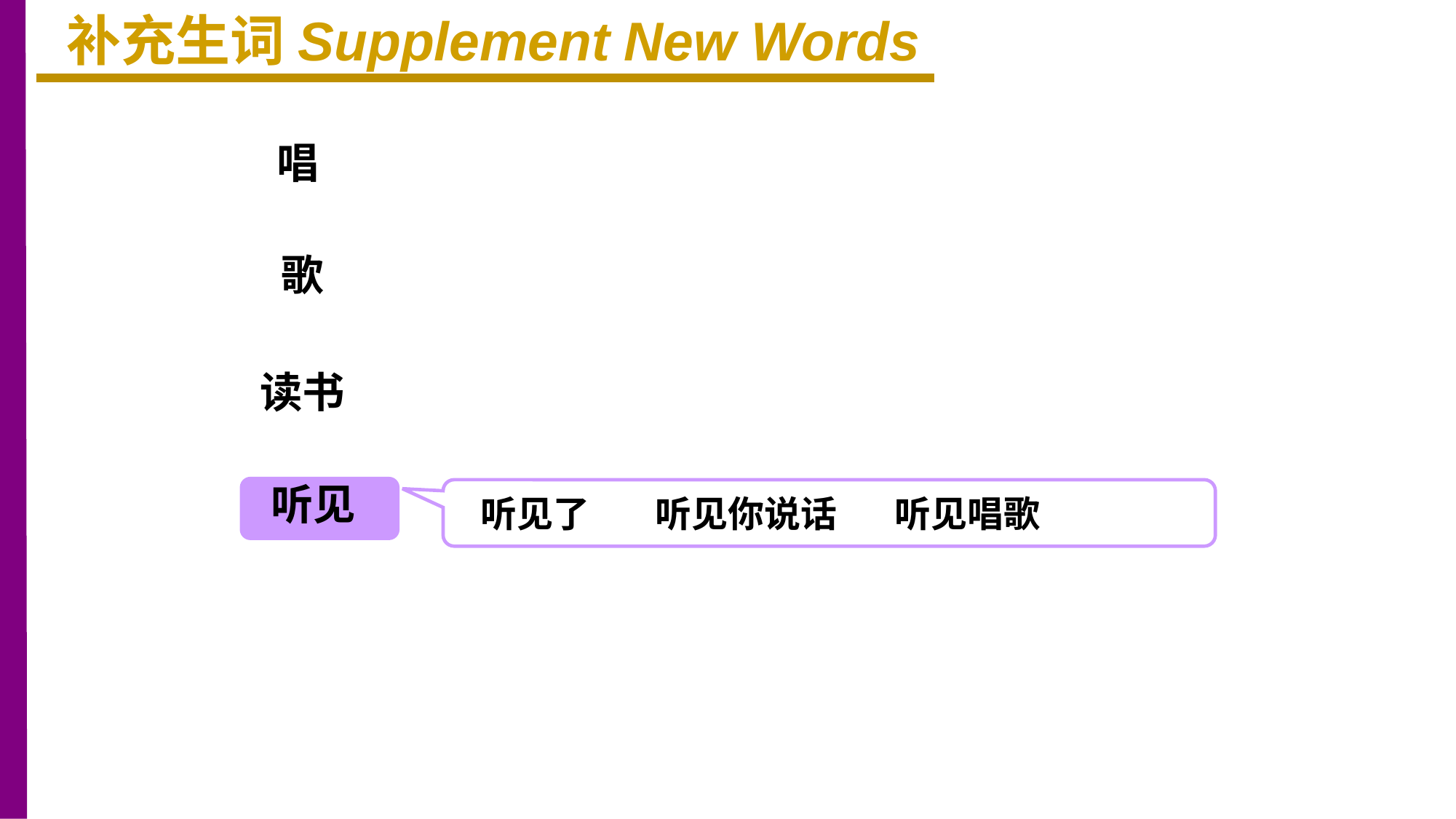

补充生词Supplement New Words
唱
歌
读书
听见

听见了        听见你说话       听见唱歌